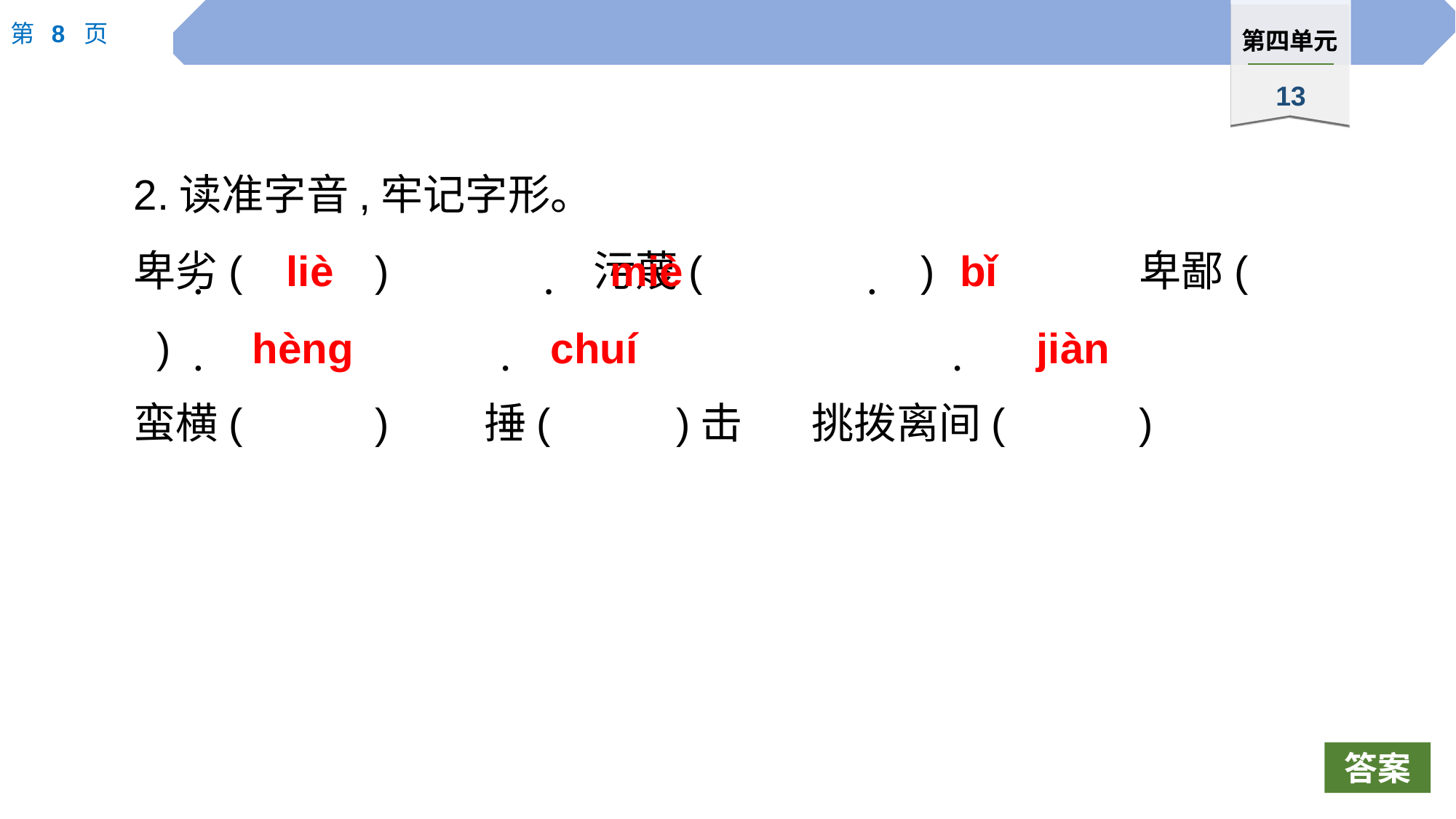

2.读准字音,牢记字形。
卑劣(		)　　	污蔑(		)　　	卑鄙(		)
蛮横(		)	捶(	       )击　	挑拨离间(		)
liè
miè
bǐ
·
·
·
hèng
chuí
jiàn
·
·
·
答案